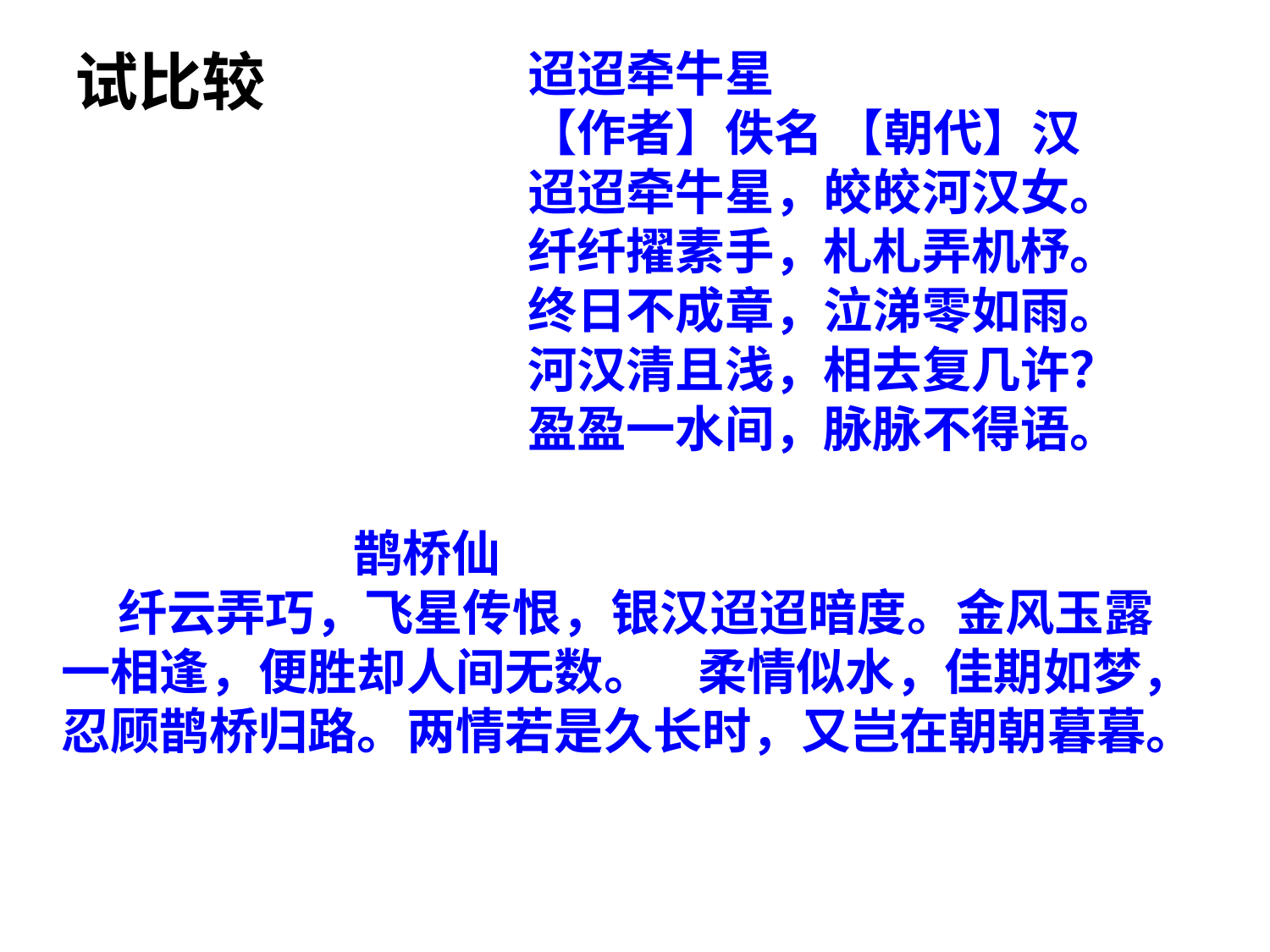

# 试比较
迢迢牵牛星
【作者】佚名 【朝代】汉
迢迢牵牛星，皎皎河汉女。
纤纤擢素手，札札弄机杼。
终日不成章，泣涕零如雨。
河汉清且浅，相去复几许？
盈盈一水间，脉脉不得语。
                         鹊桥仙
    纤云弄巧，飞星传恨，银汉迢迢暗度。金风玉露一相逢，便胜却人间无数。    柔情似水，佳期如梦，忍顾鹊桥归路。两情若是久长时，又岂在朝朝暮暮。